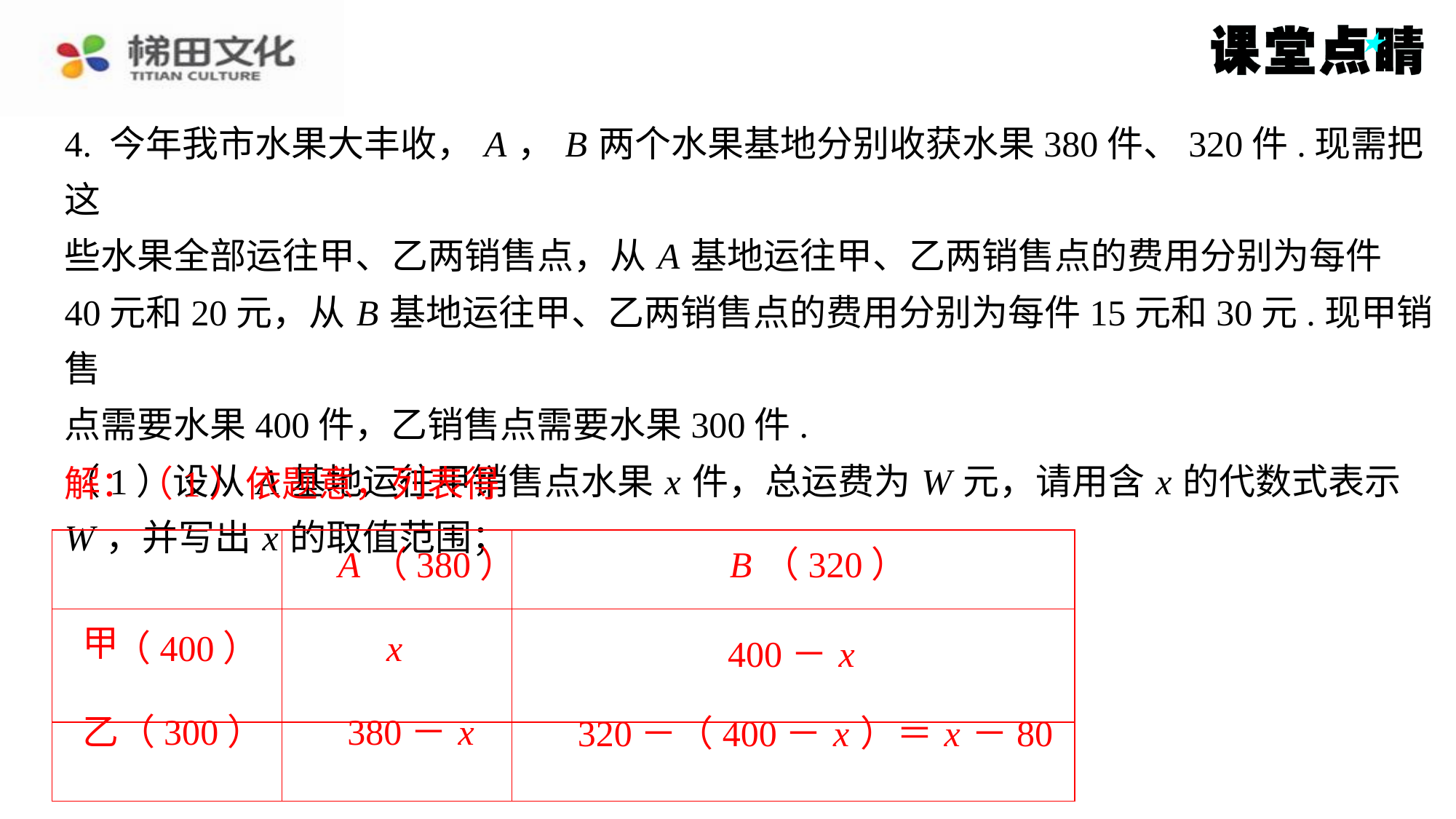

4. 今年我市水果大丰收， A ， B 两个水果基地分别收获水果380件、320件.现需把这
些水果全部运往甲、乙两销售点，从 A 基地运往甲、乙两销售点的费用分别为每件
40元和20元，从 B 基地运往甲、乙两销售点的费用分别为每件15元和30元.现甲销售
点需要水果400件，乙销售点需要水果300件.
（1）设从 A 基地运往甲销售点水果 x 件，总运费为 W 元，请用含 x 的代数式表示
W ，并写出 x 的取值范围；
解：（1）依题意，列表得
解：（1）依题意，列表得
|  | A （380） | B （320） |
| --- | --- | --- |
| （400） | x | 400－ x |
| 乙（300） | 380－ x | 320－（400－ x ）＝ x －80 |
A （380）
B （320）
甲
（400）
x
400－ x
乙（300）
380－ x
320－（400－ x ）＝ x －80